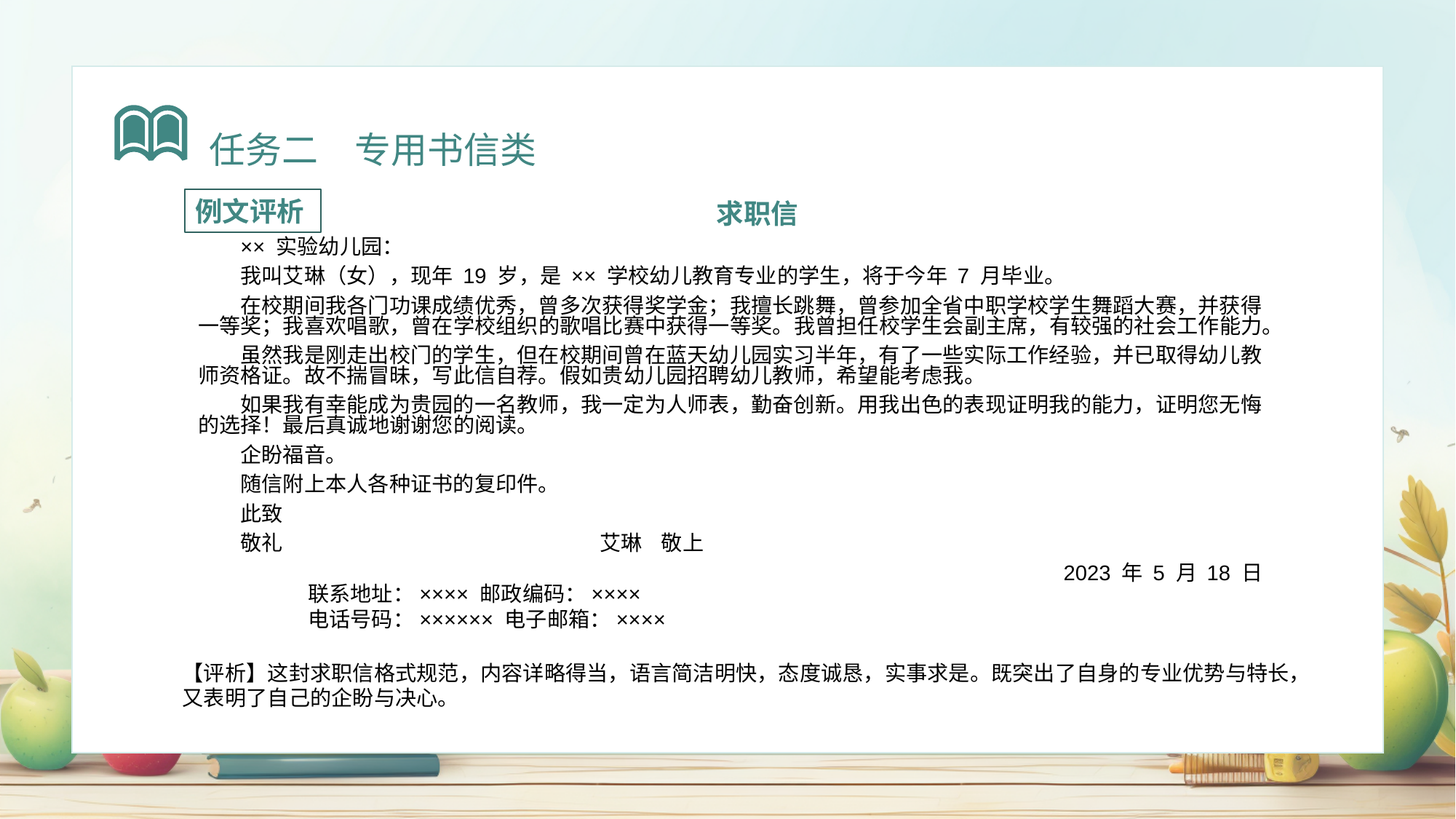

任务二　专用书信类

例文评析
求职信
×× 实验幼儿园：
我叫艾琳（女），现年 19 岁，是 ×× 学校幼儿教育专业的学生，将于今年 7 月毕业。
在校期间我各门功课成绩优秀，曾多次获得奖学金；我擅长跳舞，曾参加全省中职学校学生舞蹈大赛，并获得一等奖；我喜欢唱歌，曾在学校组织的歌唱比赛中获得一等奖。我曾担任校学生会副主席，有较强的社会工作能力。
虽然我是刚走出校门的学生，但在校期间曾在蓝天幼儿园实习半年，有了一些实际工作经验，并已取得幼儿教师资格证。故不揣冒昧，写此信自荐。假如贵幼儿园招聘幼儿教师，希望能考虑我。
如果我有幸能成为贵园的一名教师，我一定为人师表，勤奋创新。用我出色的表现证明我的能力，证明您无悔的选择！最后真诚地谢谢您的阅读。
企盼福音。
随信附上本人各种证书的复印件。
此致
敬礼                                                                   艾琳    敬上
2023 年 5 月 18 日
联系地址：×××× 邮政编码：××××
电话号码：×××××× 电子邮箱：××××
【评析】这封求职信格式规范，内容详略得当，语言简洁明快，态度诚恳，实事求是。既突出了自身的专业优势与特长，又表明了自己的企盼与决心。